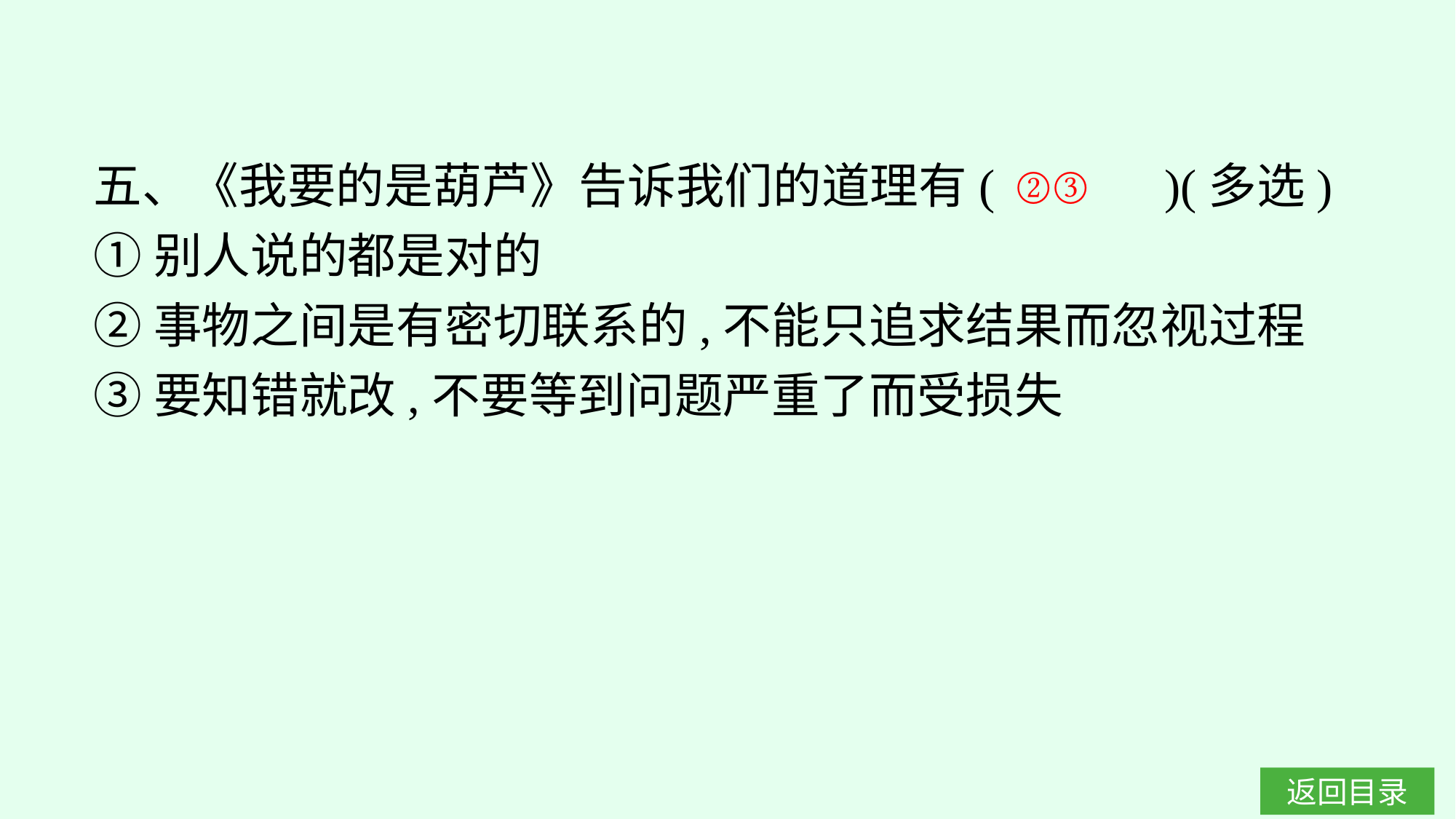

五、《我要的是葫芦》告诉我们的道理有(　　　)(多选)
①别人说的都是对的
②事物之间是有密切联系的,不能只追求结果而忽视过程
③要知错就改,不要等到问题严重了而受损失
②③